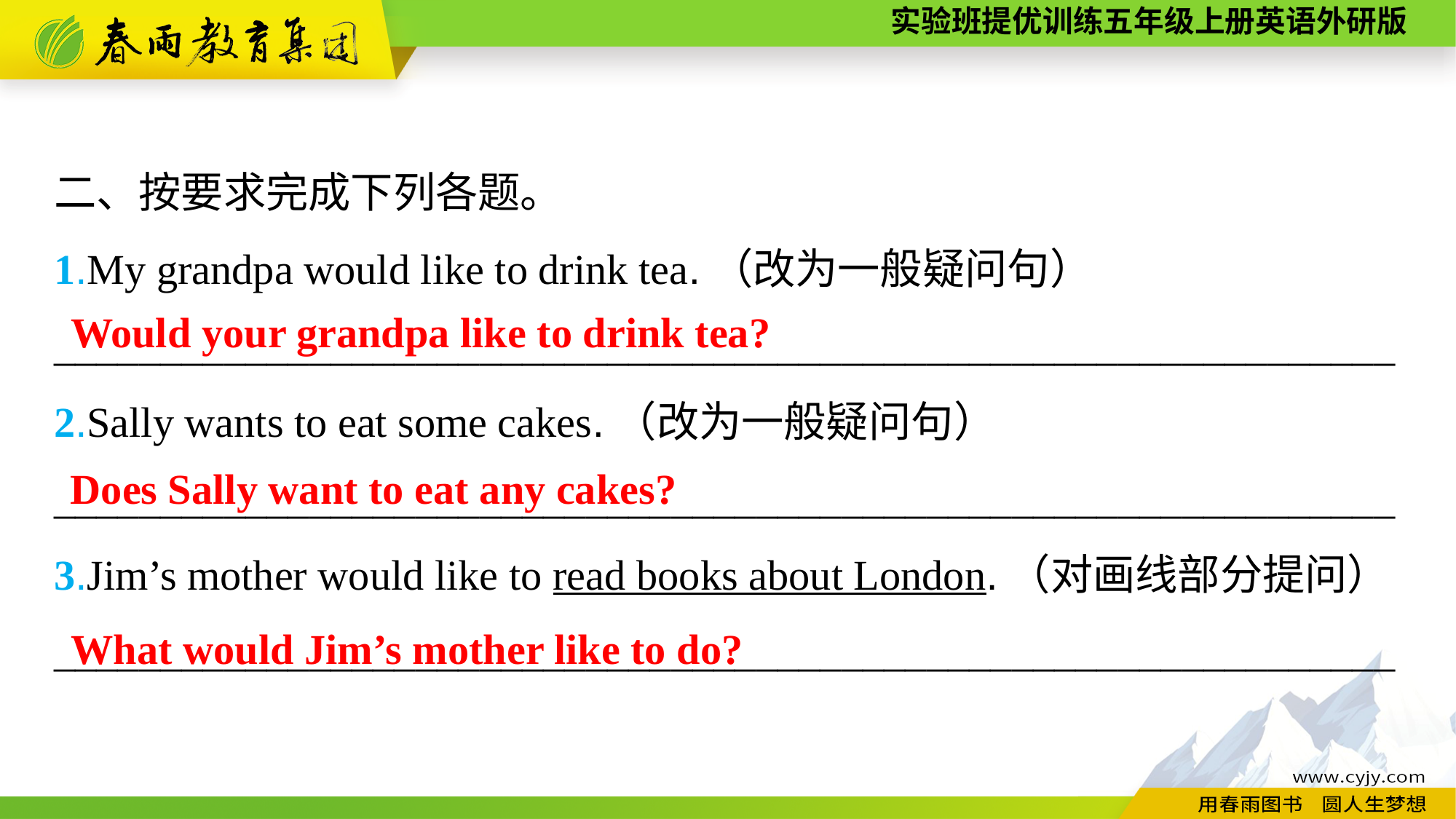

二、按要求完成下列各题。
1.My grandpa would like to drink tea.（改为一般疑问句）
_______________________________________________________________
2.Sally wants to eat some cakes.（改为一般疑问句）
_______________________________________________________________
3.Jim’s mother would like to read books about London.（对画线部分提问）
_______________________________________________________________
Would your grandpa like to drink tea?
Does Sally want to eat any cakes?
What would Jim’s mother like to do?